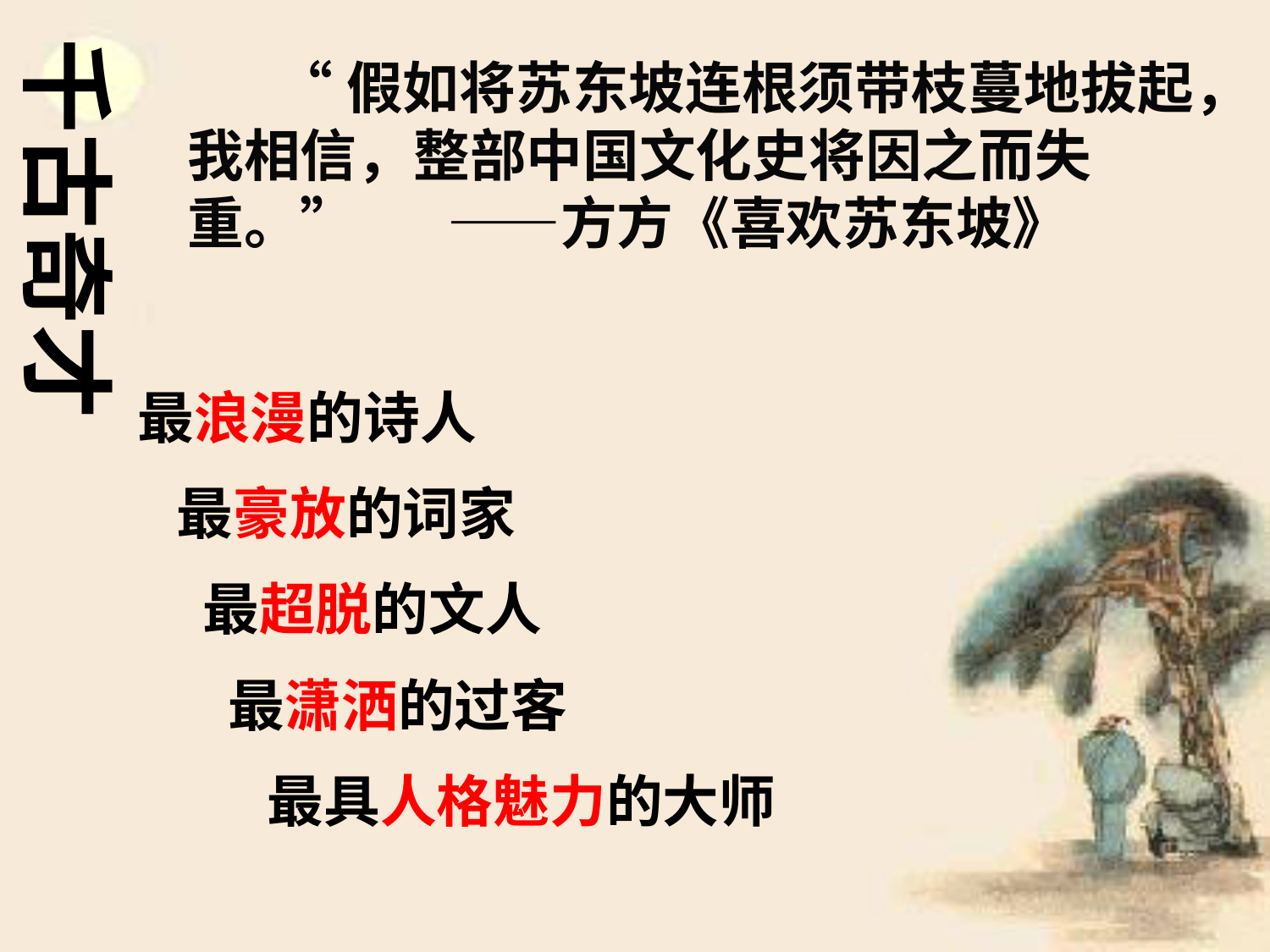

千古奇才
       “假如将苏东坡连根须带枝蔓地拔起，我相信，整部中国文化史将因之而失重。”       ——方方《喜欢苏东坡》

最浪漫的诗人
  最豪放的词家
    最超脱的文人
      最潇洒的过客
         最具人格魅力的大师